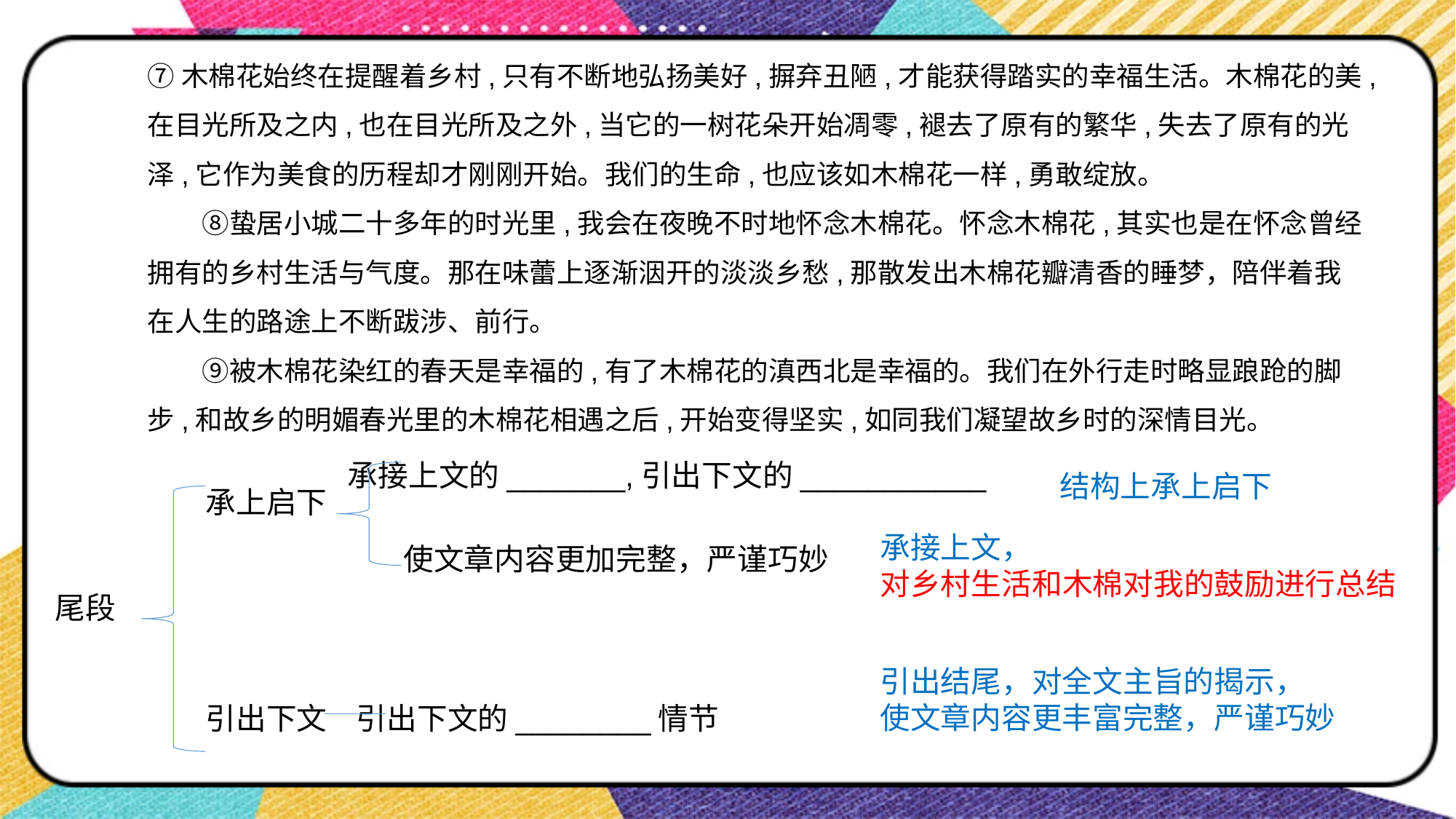

⑦木棉花始终在提醒着乡村,只有不断地弘扬美好,摒弃丑陋,才能获得踏实的幸福生活。木棉花的美,在目光所及之内,也在目光所及之外,当它的一树花朵开始凋零,褪去了原有的繁华,失去了原有的光泽,它作为美食的历程却才刚刚开始。我们的生命,也应该如木棉花一样,勇敢绽放。
　　⑧蛰居小城二十多年的时光里,我会在夜晚不时地怀念木棉花。怀念木棉花,其实也是在怀念曾经拥有的乡村生活与气度。那在味蕾上逐渐洇开的淡淡乡愁,那散发出木棉花瓣清香的睡梦，陪伴着我在人生的路途上不断跋涉、前行。
　　⑨被木棉花染红的春天是幸福的,有了木棉花的滇西北是幸福的。我们在外行走时略显踉跄的脚步,和故乡的明媚春光里的木棉花相遇之后,开始变得坚实,如同我们凝望故乡时的深情目光。
承接上文的_______,引出下文的___________

结构上承上启下
承上启下

承接上文，
对乡村生活和木棉对我的鼓励进行总结
使文章内容更加完整，严谨巧妙
尾段
引出结尾，对全文主旨的揭示，
使文章内容更丰富完整，严谨巧妙
引出下文
引出下文的________情节